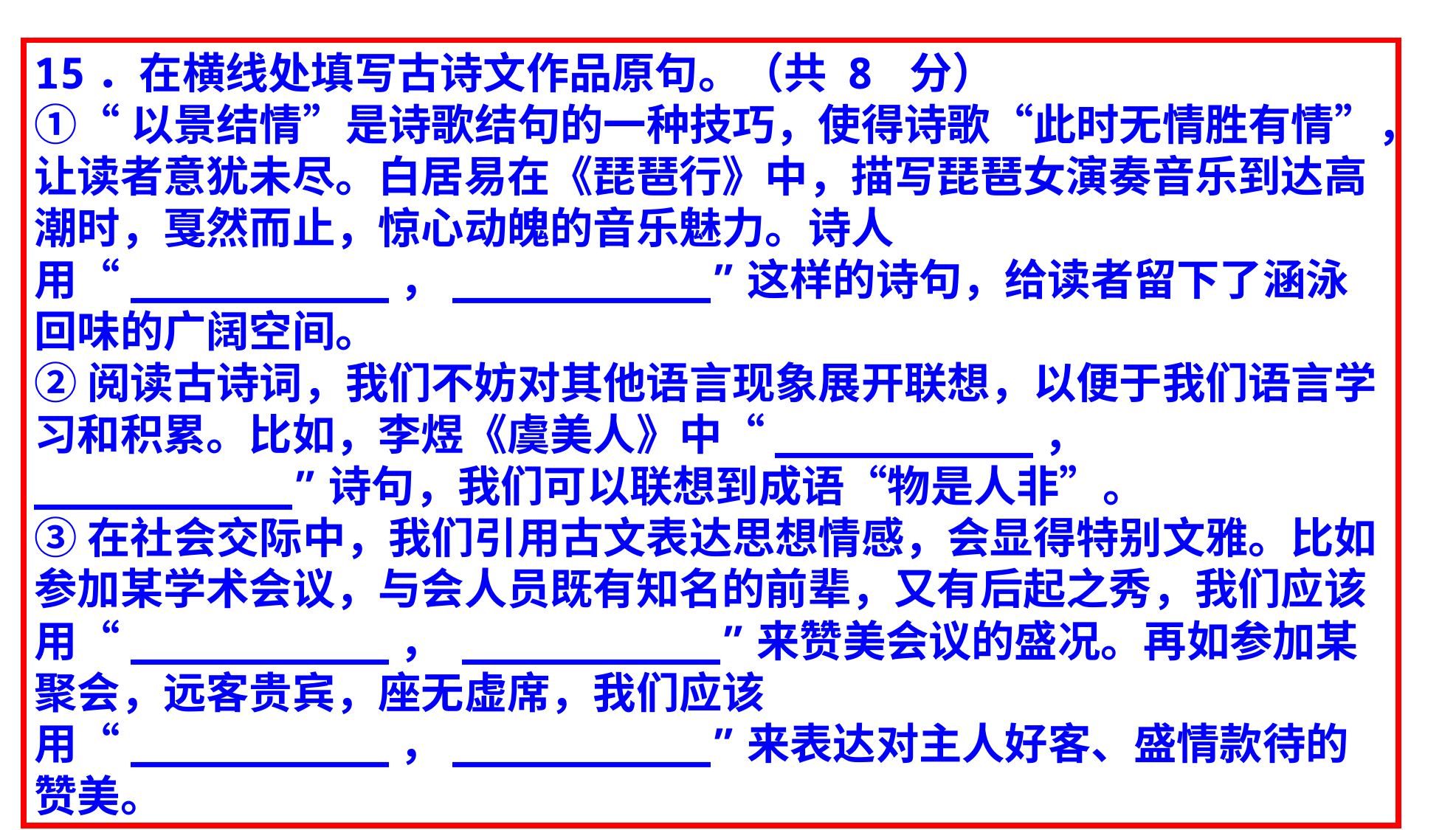

15．在横线处填写古诗文作品原句。（共 8 分）
①“以景结情”是诗歌结句的一种技巧，使得诗歌“此时无情胜有情”，让读者意犹未尽。白居易在《琵琶行》中，描写琵琶女演奏音乐到达高潮时，戛然而止，惊心动魄的音乐魅力。诗人用“__________，__________”这样的诗句，给读者留下了涵泳回味的广阔空间。
②阅读古诗词，我们不妨对其他语言现象展开联想，以便于我们语言学习和积累。比如，李煜《虞美人》中“__________， __________”诗句，我们可以联想到成语“物是人非”。
③在社会交际中，我们引用古文表达思想情感，会显得特别文雅。比如参加某学术会议，与会人员既有知名的前辈，又有后起之秀，我们应该用“__________， __________”来赞美会议的盛况。再如参加某聚会，远客贵宾，座无虚席，我们应该用“__________，__________”来表达对主人好客、盛情款待的赞美。